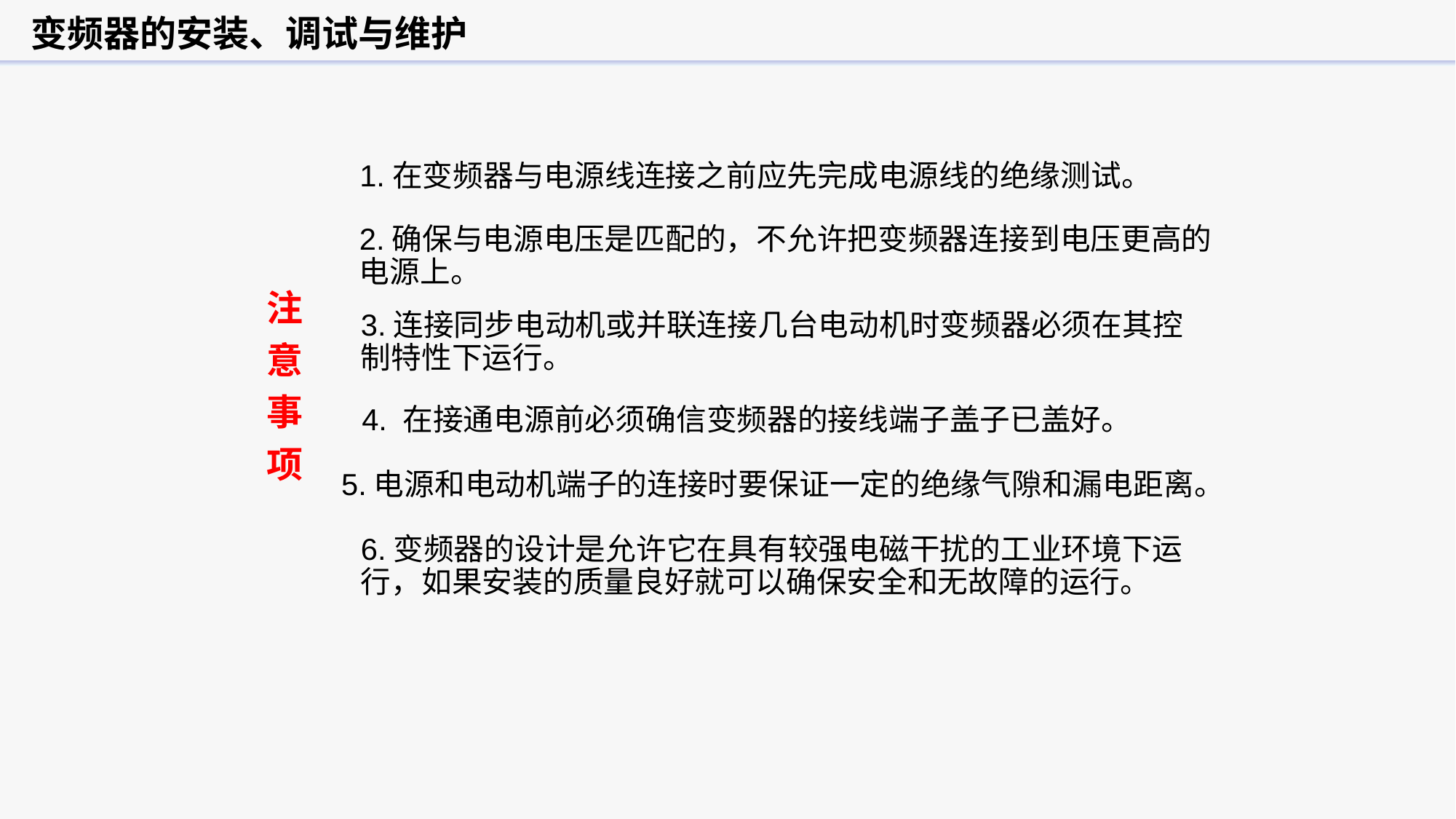

变频器的安装、调试与维护

1.在变频器与电源线连接之前应先完成电源线的绝缘测试。
注
意
事
项
2.确保与电源电压是匹配的，不允许把变频器连接到电压更高的电源上。
3.连接同步电动机或并联连接几台电动机时变频器必须在其控制特性下运行。
4. 在接通电源前必须确信变频器的接线端子盖子已盖好。
   5.电源和电动机端子的连接时要保证一定的绝缘气隙和漏电距离。
6.变频器的设计是允许它在具有较强电磁干扰的工业环境下运行，如果安装的质量良好就可以确保安全和无故障的运行。